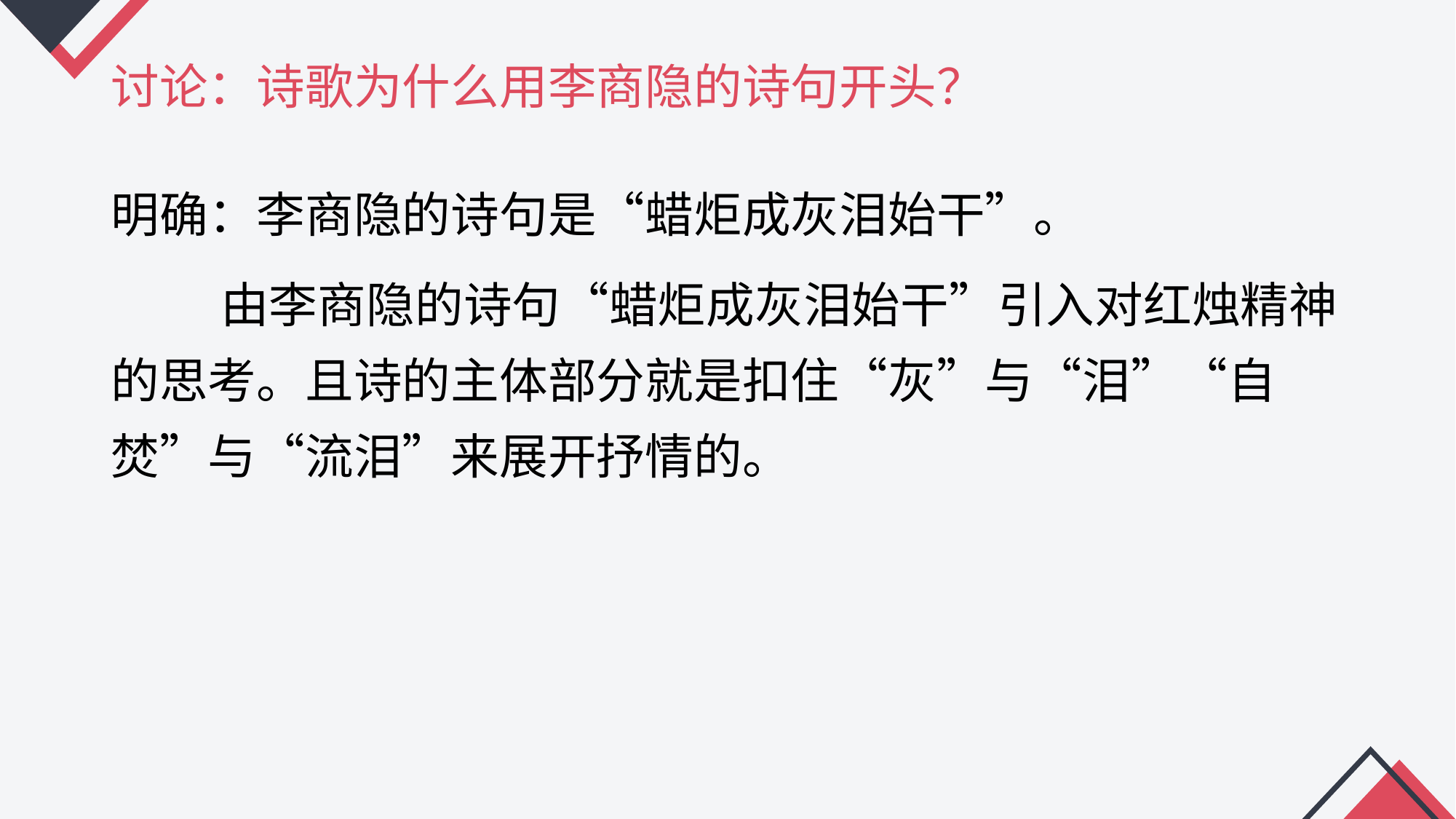

# 讨论：诗歌为什么用李商隐的诗句开头？
明确：李商隐的诗句是“蜡炬成灰泪始干”。
         由李商隐的诗句“蜡炬成灰泪始干”引入对红烛精神的思考。且诗的主体部分就是扣住“灰”与“泪”“自焚”与“流泪”来展开抒情的。